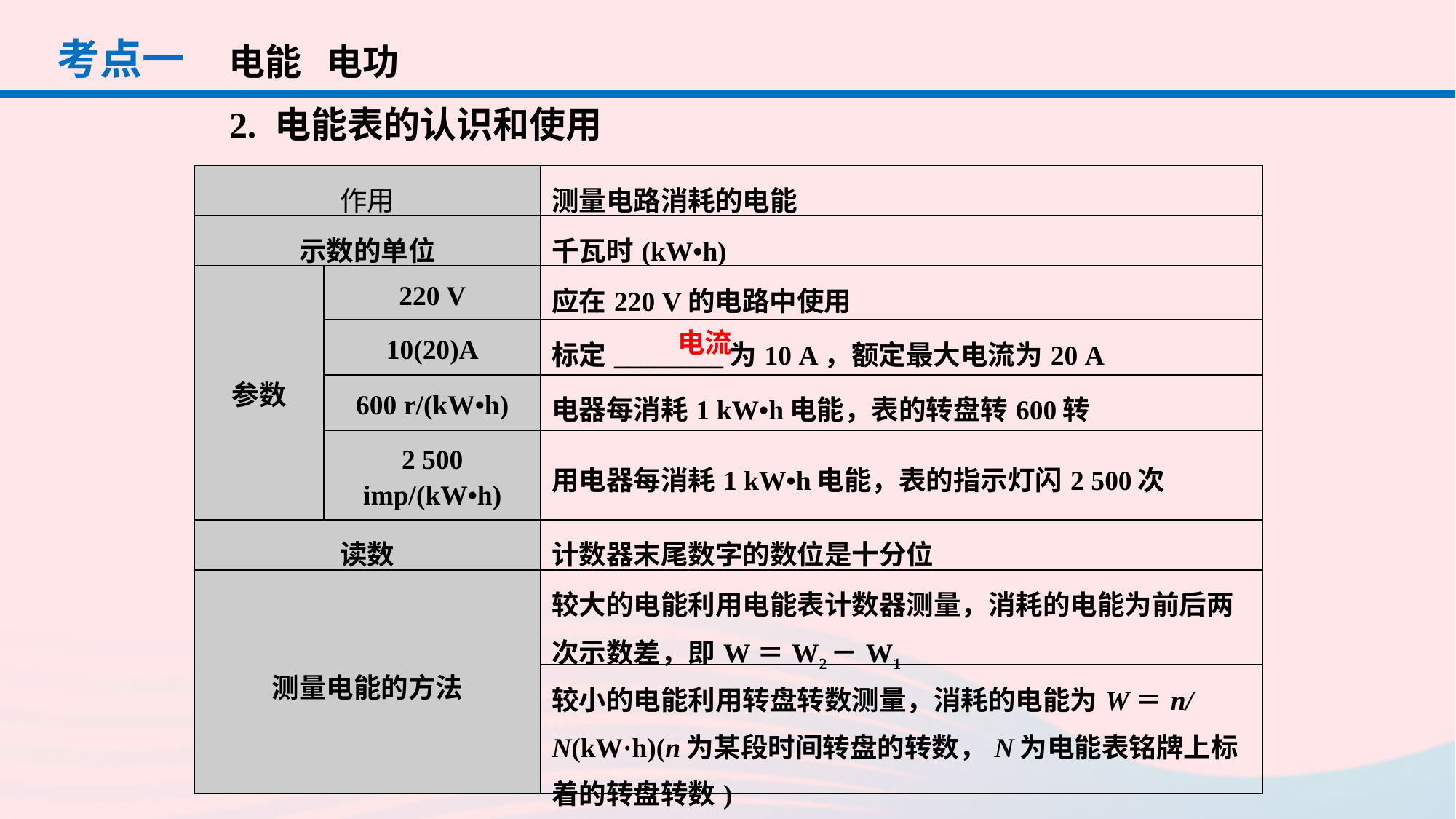

考点一
电能   电功
2. 电能表的认识和使用
| 作用 |  | 测量电路消耗的电能 |
| --- | --- | --- |
| 示数的单位 |  | 千瓦时(kW•h) |
| 参数 | 220 V | 应在220 V的电路中使用 |
|  | 10(20)A | 标定\_\_\_\_\_\_\_\_为10 A，额定最大电流为20 A |
|  | 600 r/(kW•h) | 电器每消耗1 kW•h电能，表的转盘转600转 |
|  | 2 500 imp/(kW•h) | 用电器每消耗1 kW•h电能，表的指示灯闪2 500次 |
| 读数 |  | 计数器末尾数字的数位是十分位 |
| 测量电能的方法 |  | 较大的电能利用电能表计数器测量，消耗的电能为前后两次示数差，即W＝W2－W1 |
|  |  | 较小的电能利用转盘转数测量，消耗的电能为W＝n/N(kW·h)(n为某段时间转盘的转数，N为电能表铭牌上标着的转盘转数) |
电流